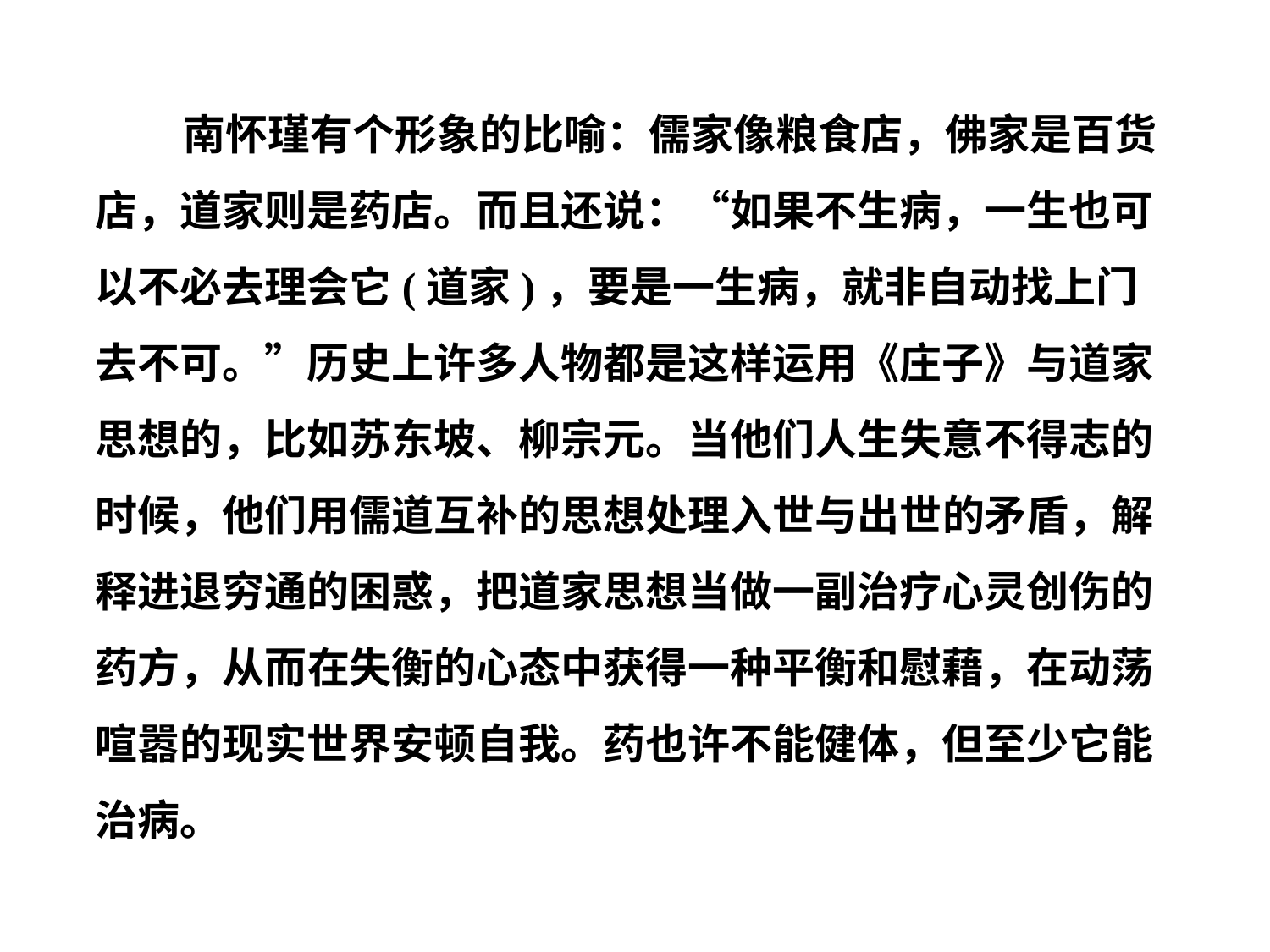

南怀瑾有个形象的比喻：儒家像粮食店，佛家是百货店，道家则是药店。而且还说：“如果不生病，一生也可以不必去理会它(道家)，要是一生病，就非自动找上门去不可。”历史上许多人物都是这样运用《庄子》与道家思想的，比如苏东坡、柳宗元。当他们人生失意不得志的时候，他们用儒道互补的思想处理入世与出世的矛盾，解释进退穷通的困惑，把道家思想当做一副治疗心灵创伤的药方，从而在失衡的心态中获得一种平衡和慰藉，在动荡喧嚣的现实世界安顿自我。药也许不能健体，但至少它能治病。